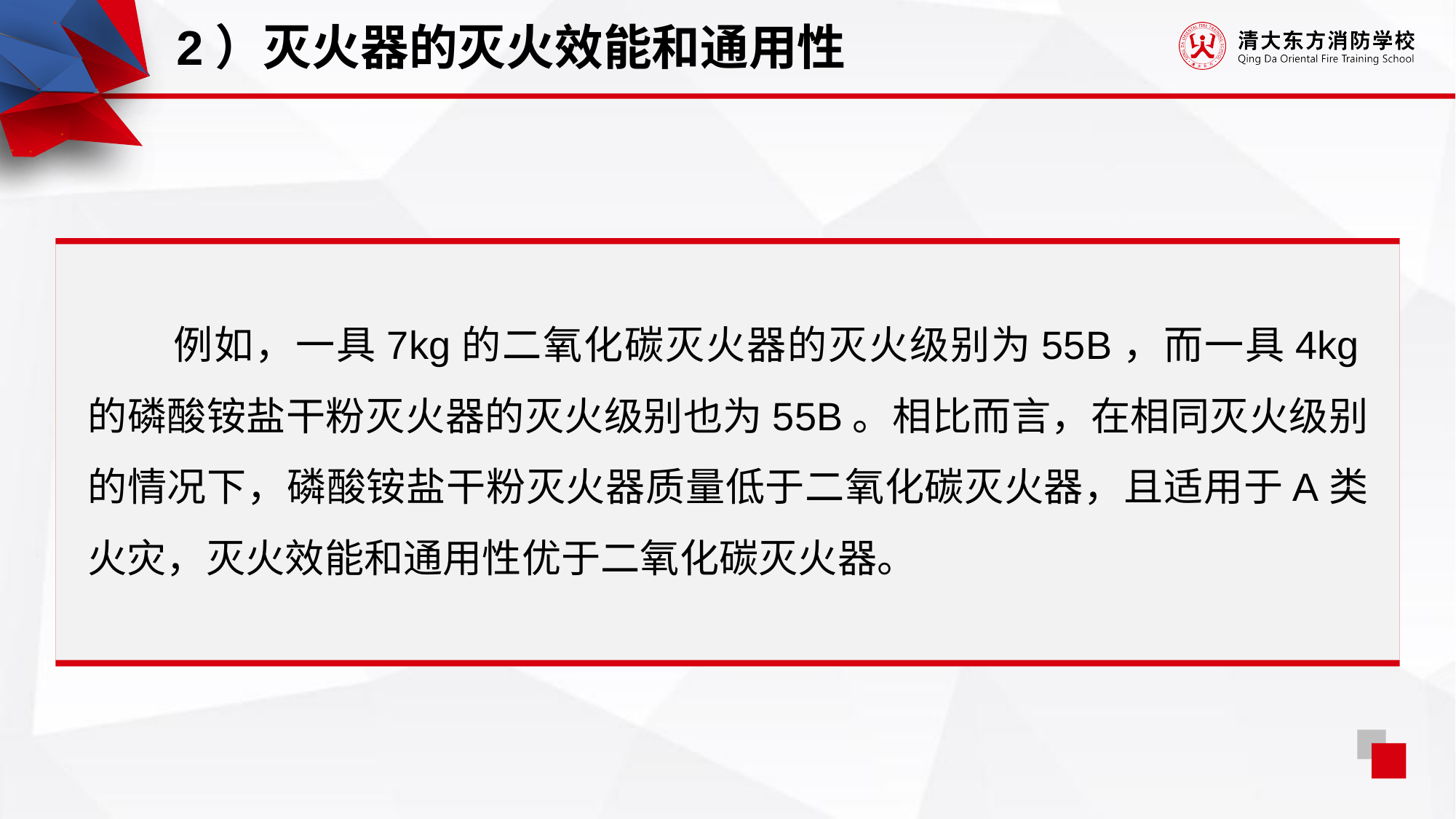

2）灭火器的灭火效能和通用性

例如，一具7kg的二氧化碳灭火器的灭火级别为55B，而一具4kg的磷酸铵盐干粉灭火器的灭火级别也为55B。相比而言，在相同灭火级别的情况下，磷酸铵盐干粉灭火器质量低于二氧化碳灭火器，且适用于A类火灾，灭火效能和通用性优于二氧化碳灭火器。